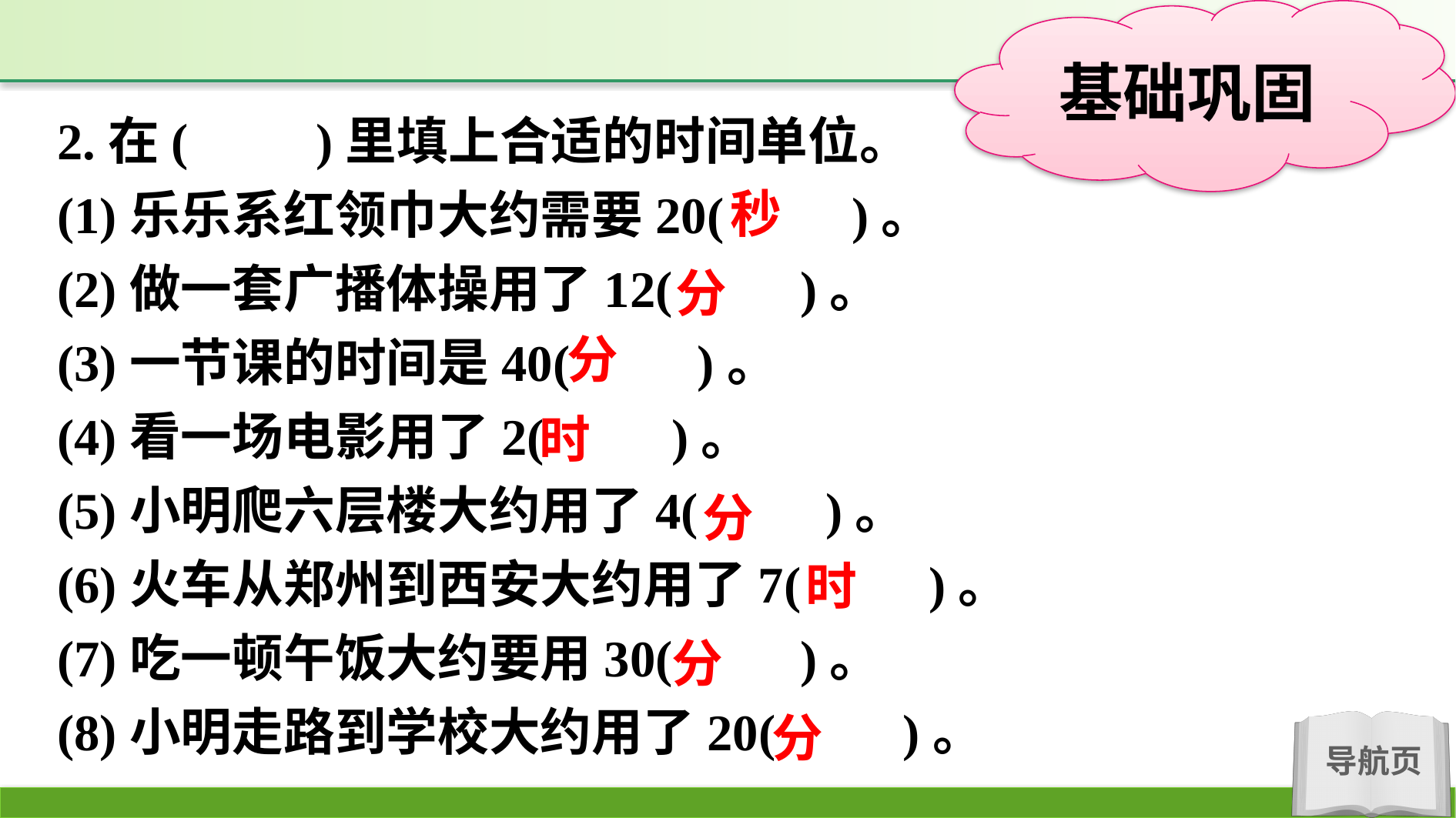

2.在(　　)里填上合适的时间单位。
(1)乐乐系红领巾大约需要20(　　)。
(2)做一套广播体操用了12(　　)。
(3)一节课的时间是40(　　)。
(4)看一场电影用了2(　　)。
(5)小明爬六层楼大约用了4(　　)。
(6)火车从郑州到西安大约用了7(　　)。
(7)吃一顿午饭大约要用30(　　)。
(8)小明走路到学校大约用了20(　　)。
秒
分
分
时
分
时
分
分